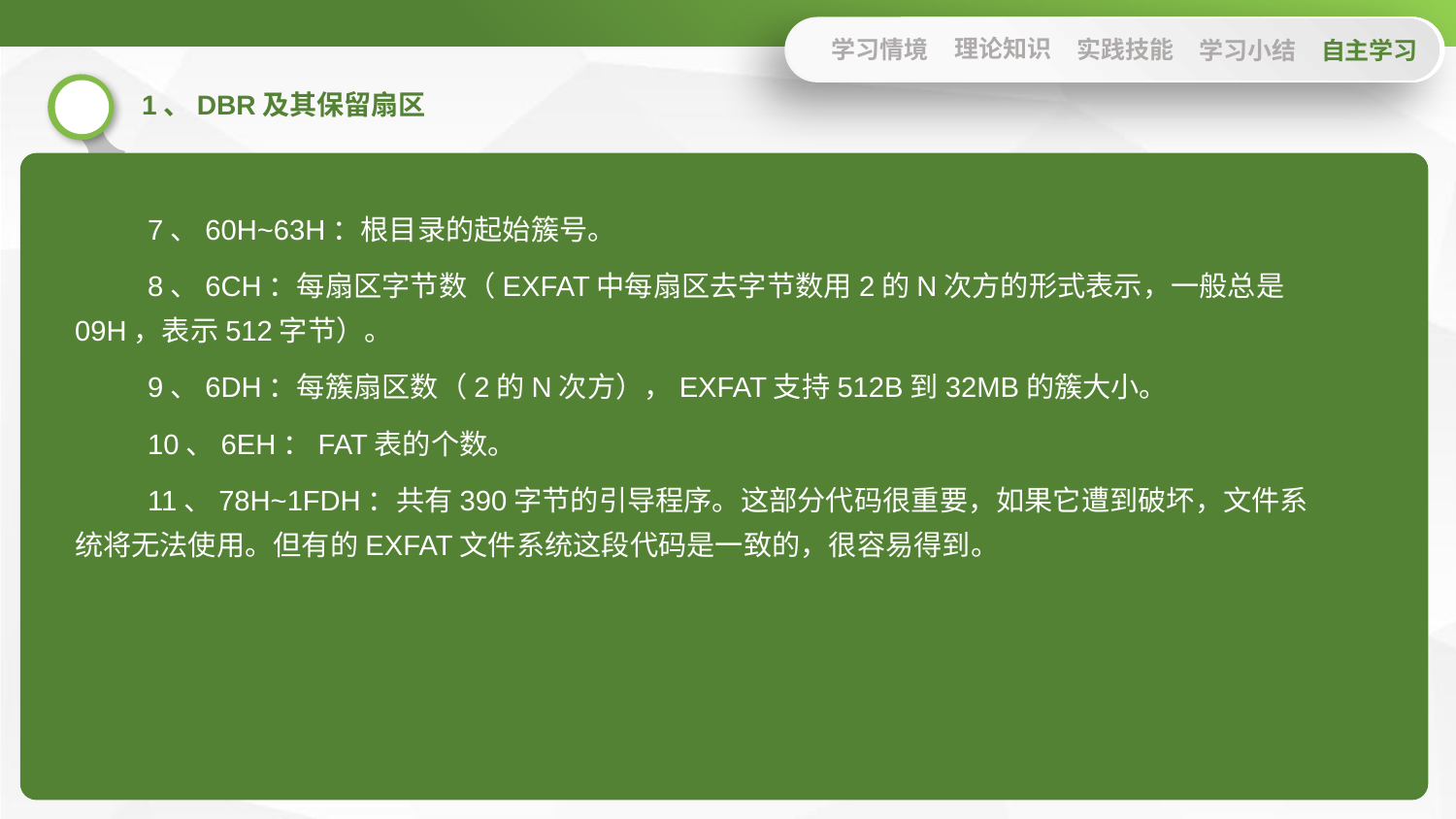

理论知识
学习情境
实践技能
学习小结
自主学习
1、DBR及其保留扇区
7、60H~63H：根目录的起始簇号。
8、6CH：每扇区字节数（EXFAT中每扇区去字节数用2的N次方的形式表示，一般总是09H，表示512字节）。
9、6DH：每簇扇区数（2的N次方），EXFAT支持512B到32MB的簇大小。
10、6EH：FAT表的个数。
11、78H~1FDH：共有390字节的引导程序。这部分代码很重要，如果它遭到破坏，文件系统将无法使用。但有的EXFAT文件系统这段代码是一致的，很容易得到。